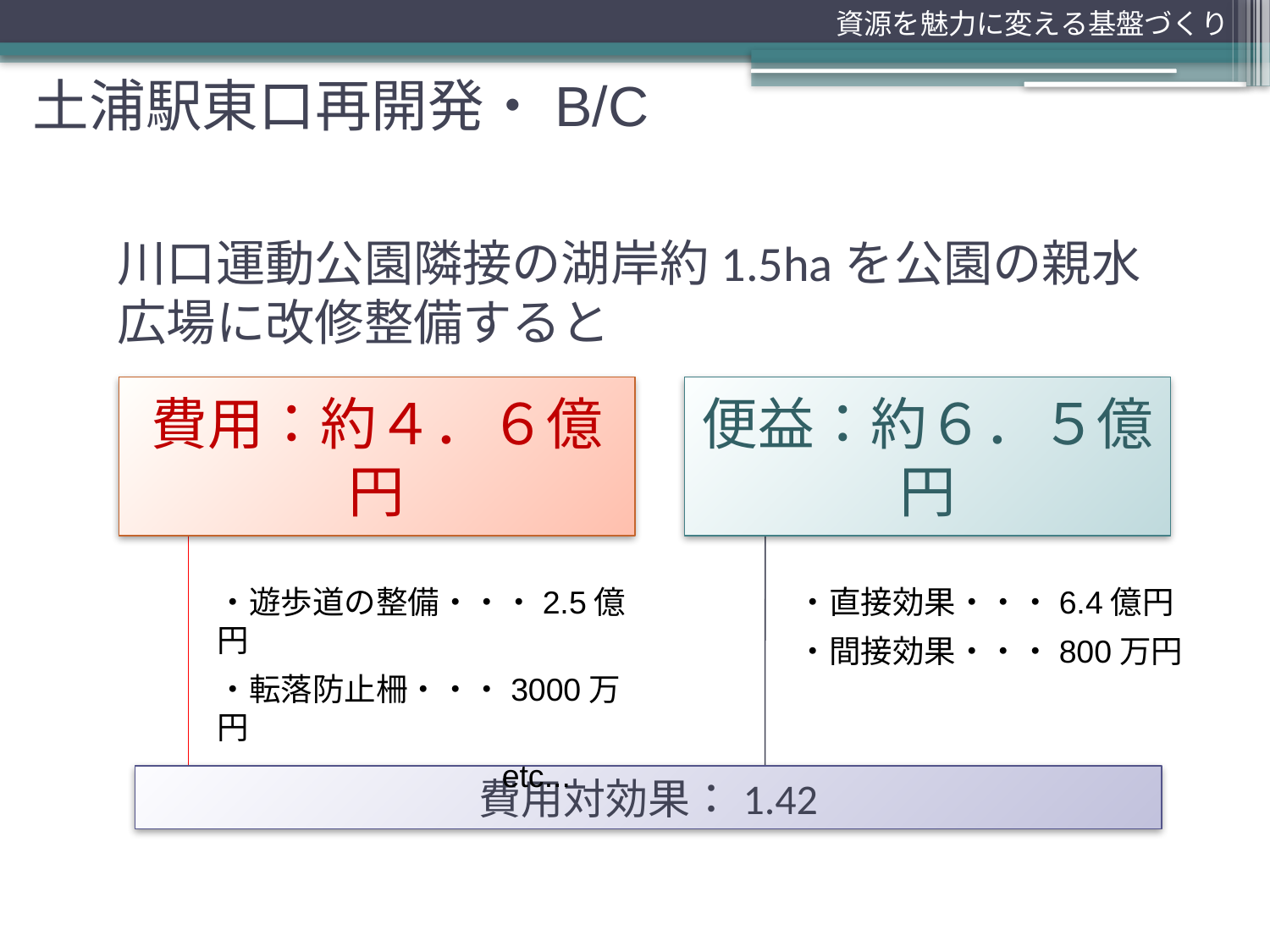

資源を魅力に変える基盤づくり
# 土浦駅東口再開発・B/C
川口運動公園隣接の湖岸約1.5haを公園の親水広場に改修整備すると
費用：約４．６億円
便益：約６．５億円
・遊歩道の整備・・・2.5億円
・転落防止柵・・・3000万円
                                etc...
・直接効果・・・6.4億円
・間接効果・・・800万円

費用対効果：1.42